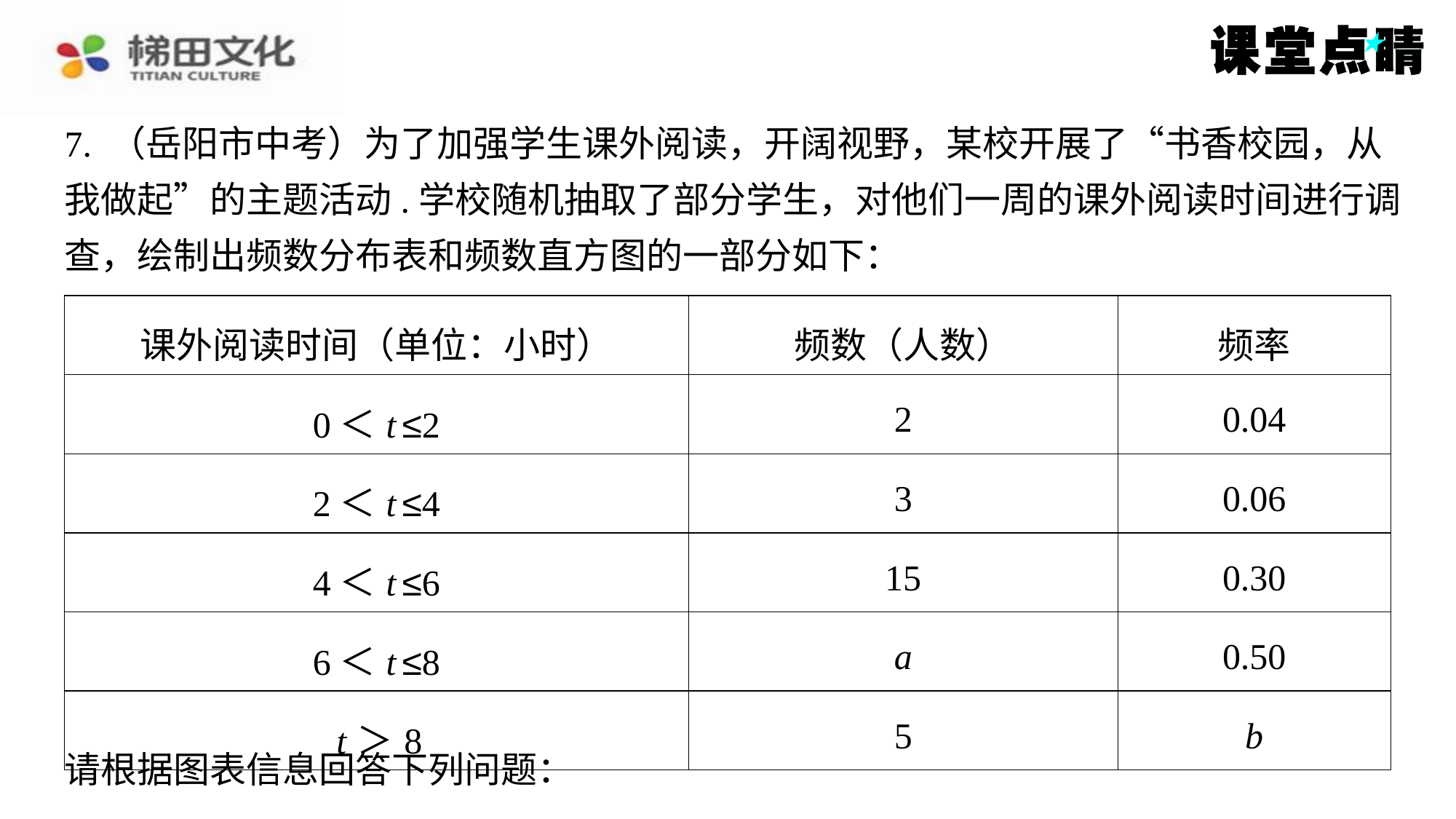

7. （岳阳市中考）为了加强学生课外阅读，开阔视野，某校开展了“书香校园，从
我做起”的主题活动.学校随机抽取了部分学生，对他们一周的课外阅读时间进行调
查，绘制出频数分布表和频数直方图的一部分如下：
| 课外阅读时间（单位：小时） | 频数（人数） | 频率 |
| --- | --- | --- |
| 0＜ t ≤2 | 2 | 0.04 |
| 2＜ t ≤4 | 3 | 0.06 |
| 4＜ t ≤6 | 15 | 0.30 |
| 6＜ t ≤8 | a | 0.50 |
| t ＞8 | 5 | b |
请根据图表信息回答下列问题：